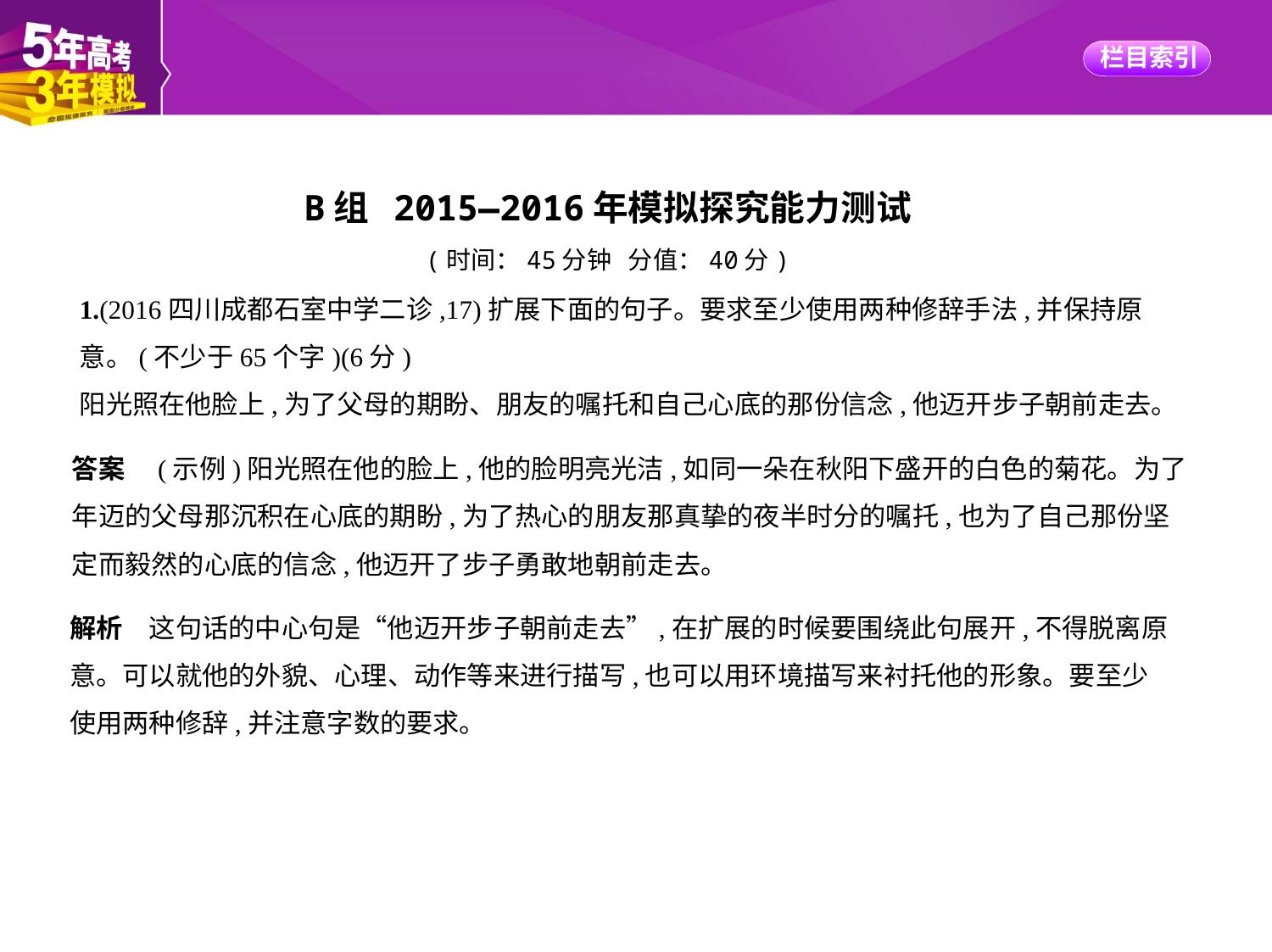

B组  2015—2016年模拟探究能力测试
(时间：45分钟   分值：40分)
1.(2016四川成都石室中学二诊,17)扩展下面的句子。要求至少使用两种修辞手法,并保持原
意。(不少于65个字)(6分)
阳光照在他脸上,为了父母的期盼、朋友的嘱托和自己心底的那份信念,他迈开步子朝前走去。
答案　(示例)阳光照在他的脸上,他的脸明亮光洁,如同一朵在秋阳下盛开的白色的菊花。为了
年迈的父母那沉积在心底的期盼,为了热心的朋友那真挚的夜半时分的嘱托,也为了自己那份坚
定而毅然的心底的信念,他迈开了步子勇敢地朝前走去。
解析　这句话的中心句是“他迈开步子朝前走去”,在扩展的时候要围绕此句展开,不得脱离原
意。可以就他的外貌、心理、动作等来进行描写,也可以用环境描写来衬托他的形象。要至少
使用两种修辞,并注意字数的要求。